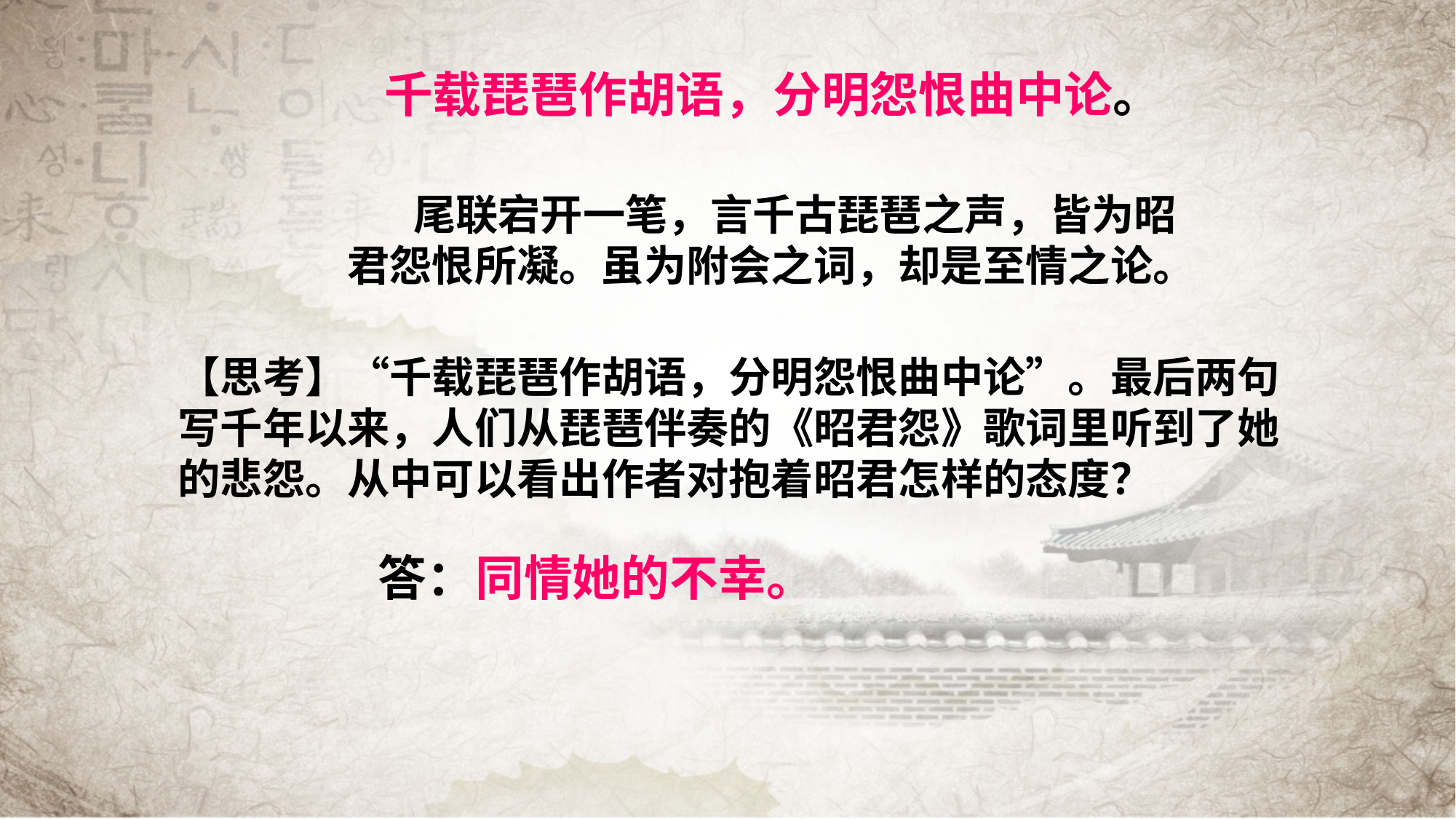

千载琵琶作胡语，分明怨恨曲中论。

       尾联宕开一笔，言千古琵琶之声，皆为昭君怨恨所凝。虽为附会之词，却是至情之论。
【思考】“千载琵琶作胡语，分明怨恨曲中论”。最后两句写千年以来，人们从琵琶伴奏的《昭君怨》歌词里听到了她的悲怨。从中可以看出作者对抱着昭君怎样的态度？
答：同情她的不幸。